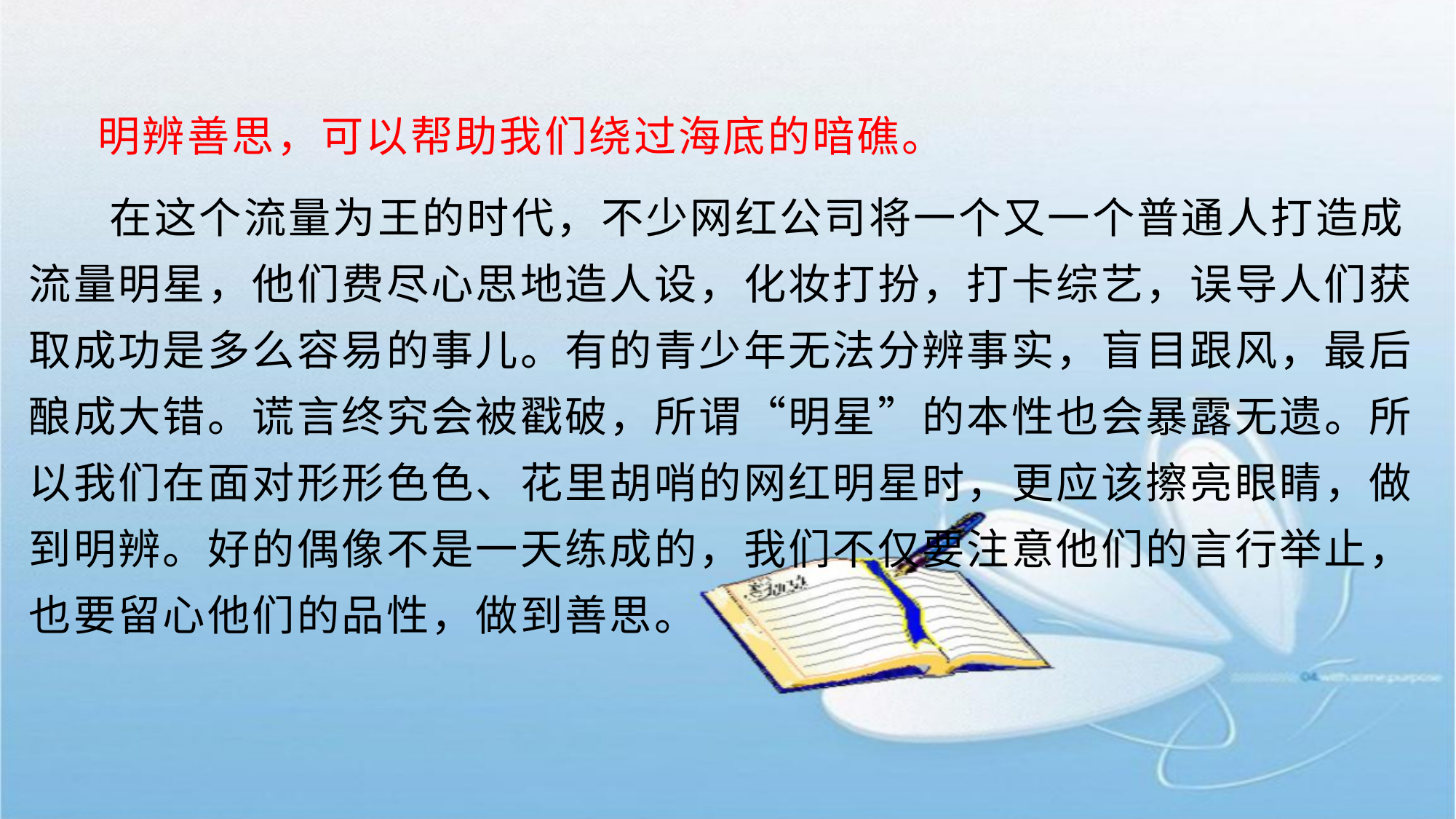

明辨善思，可以帮助我们绕过海底的暗礁。
      在这个流量为王的时代，不少网红公司将一个又一个普通人打造成流量明星，他们费尽心思地造人设，化妆打扮，打卡综艺，误导人们获取成功是多么容易的事儿。有的青少年无法分辨事实，盲目跟风，最后酿成大错。谎言终究会被戳破，所谓“明星”的本性也会暴露无遗。所以我们在面对形形色色、花里胡哨的网红明星时，更应该擦亮眼睛，做到明辨。好的偶像不是一天练成的，我们不仅要注意他们的言行举止，也要留心他们的品性，做到善思。